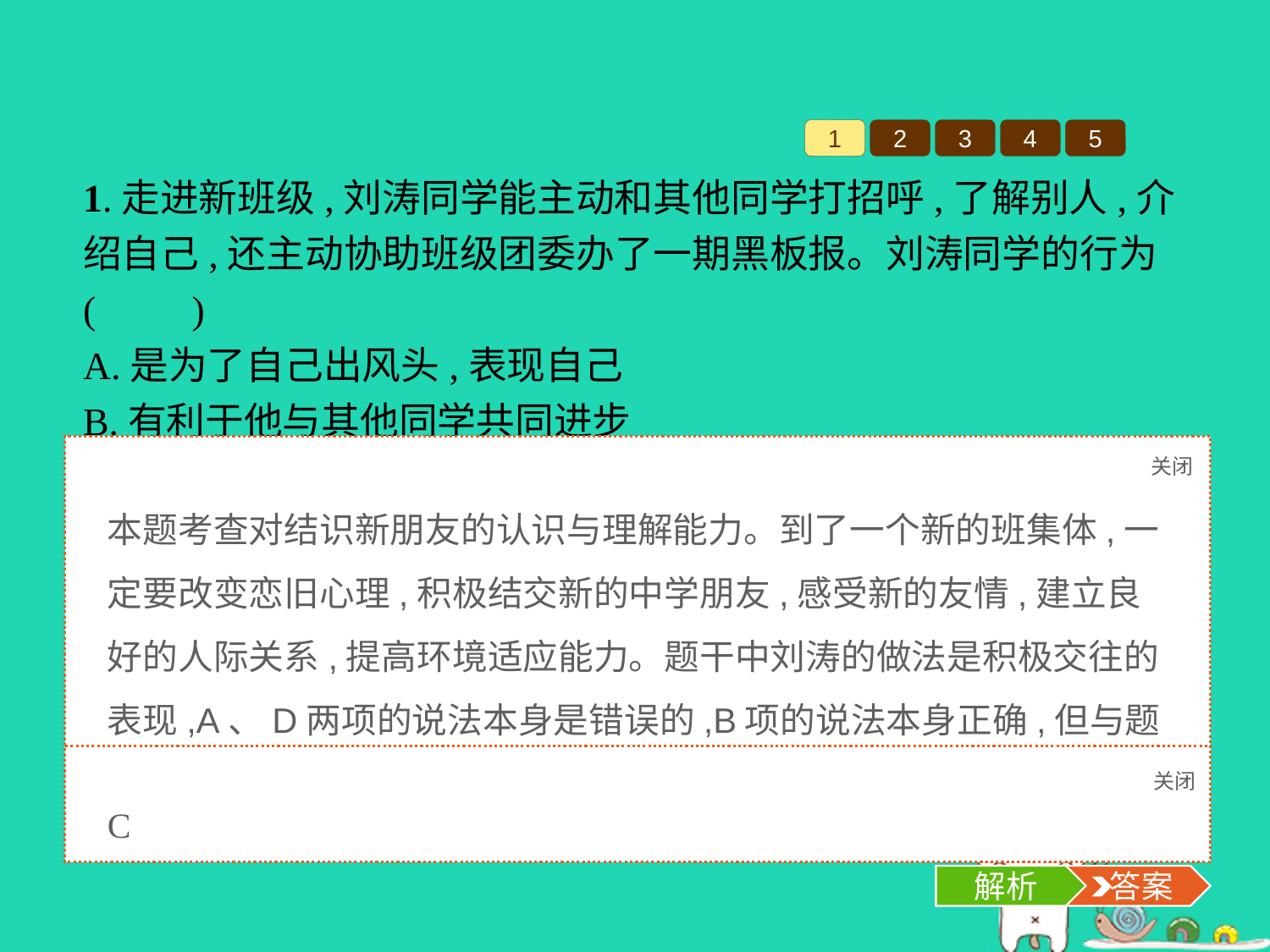

1
2
3
4
5
1.走进新班级,刘涛同学能主动和其他同学打招呼,了解别人,介绍自己,还主动协助班级团委办了一期黑板报。刘涛同学的行为(　　)
A.是为了自己出风头,表现自己
B.有利于他与其他同学共同进步
C.有利于他尽快适应新环境
D.是为自己争取当上班干部打基础

关闭
解析

本题考查对结识新朋友的认识与理解能力。到了一个新的班集体,一定要改变恋旧心理,积极结交新的中学朋友,感受新的友情,建立良好的人际关系,提高环境适应能力。题干中刘涛的做法是积极交往的表现,A、D两项的说法本身是错误的,B项的说法本身正确,但与题意不相符合,故选C项。

关闭
解析
  答案

C
解析
  答案